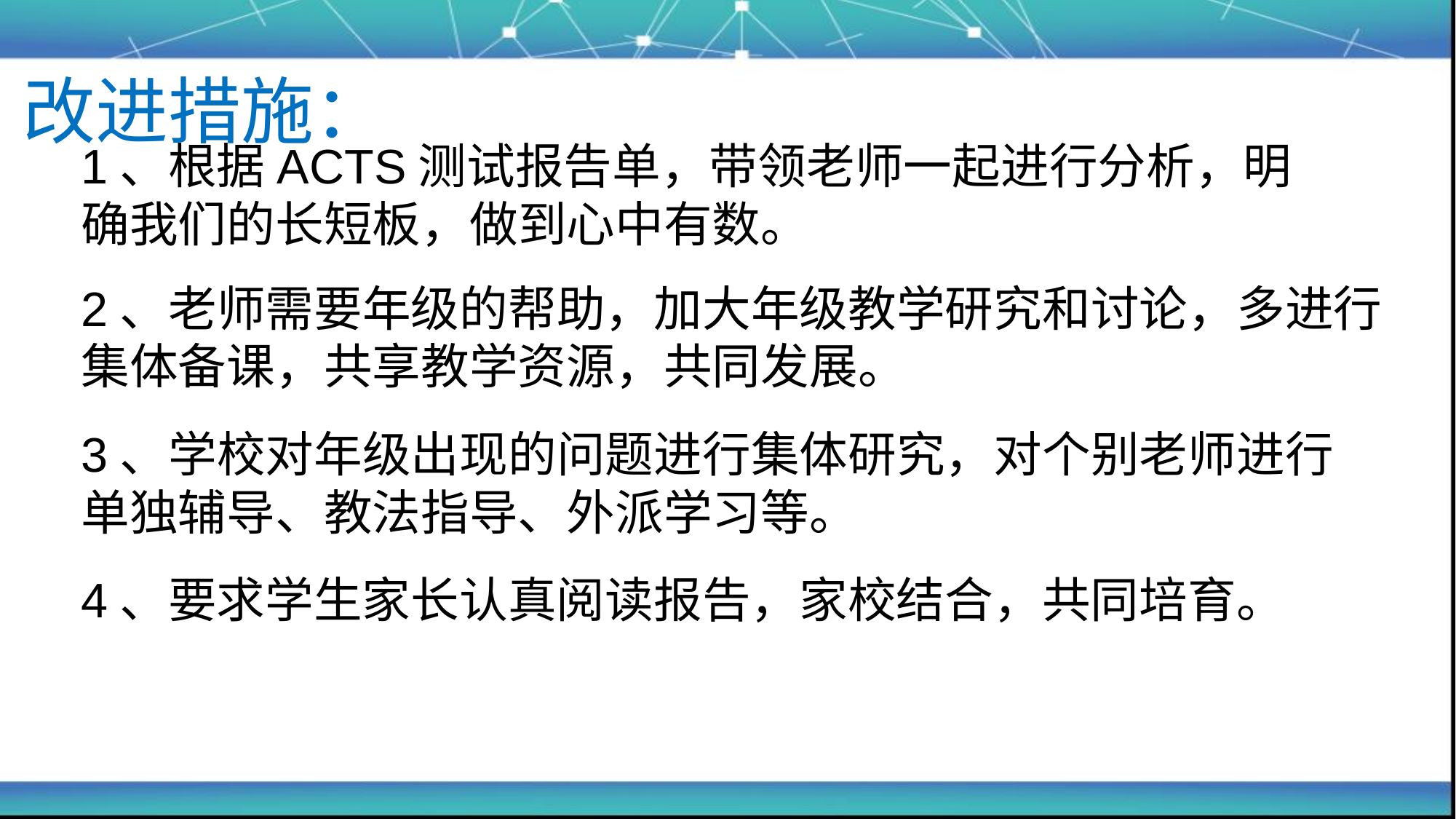

改进措施：
1、根据ACTS测试报告单，带领老师一起进行分析，明确我们的长短板，做到心中有数。
2、老师需要年级的帮助，加大年级教学研究和讨论，多进行集体备课，共享教学资源，共同发展。
3、学校对年级出现的问题进行集体研究，对个别老师进行单独辅导、教法指导、外派学习等。
4、要求学生家长认真阅读报告，家校结合，共同培育。